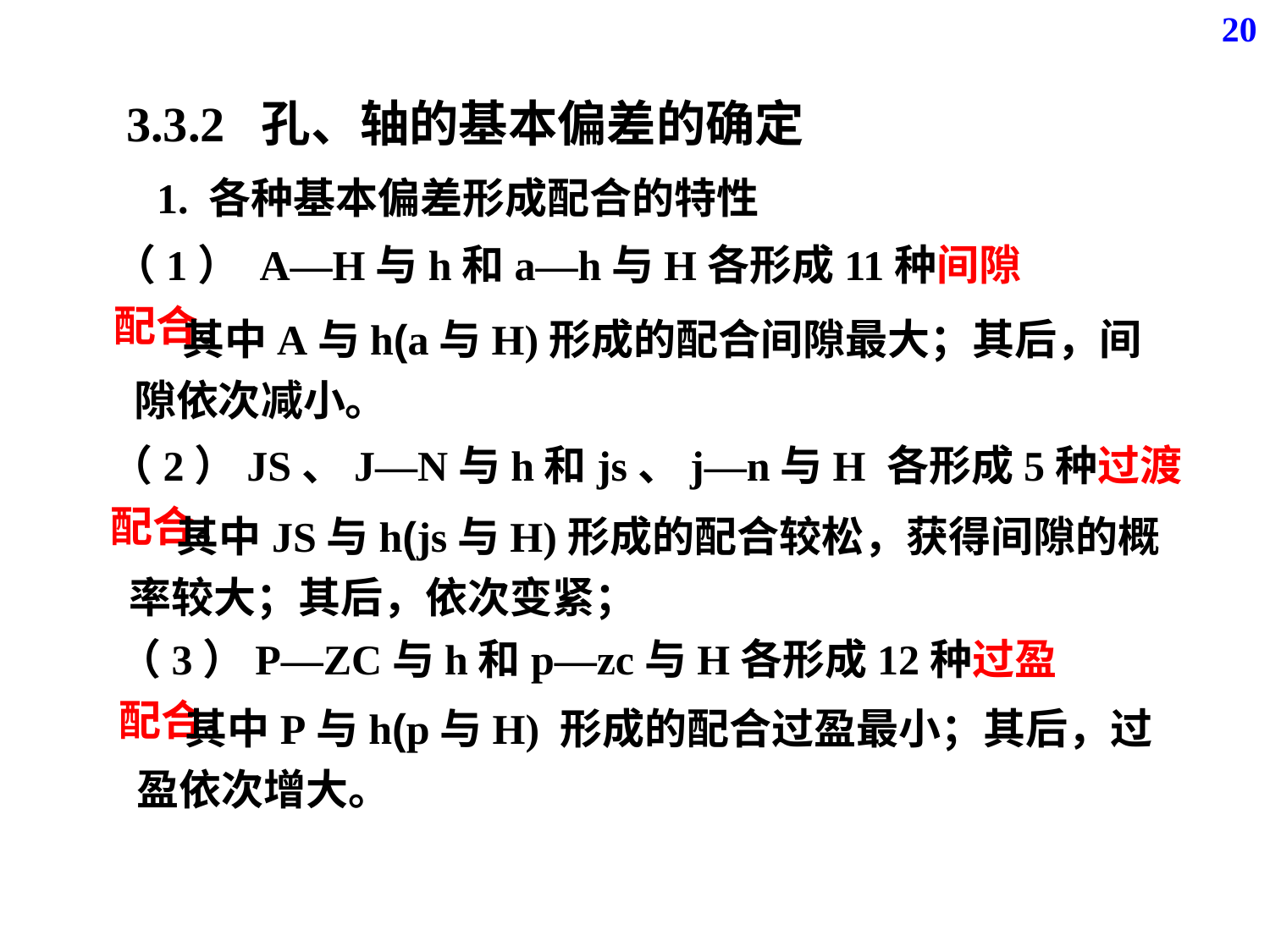

20
 3.3.2  孔、轴的基本偏差的确定
1. 各种基本偏差形成配合的特性
（1） A—H与h和a—h与H各形成11种间隙配合。
    其中A与h(a与H)形成的配合间隙最大；其后，间隙依次减小。
（2）JS、J—N与h和js、j—n与H 各形成5种过渡配合。
    其中JS与h(js与H)形成的配合较松，获得间隙的概率较大；其后，依次变紧；
（3）P—ZC与h和p—zc与H各形成12种过盈配合。
    其中P与h(p与H) 形成的配合过盈最小；其后，过盈依次增大。